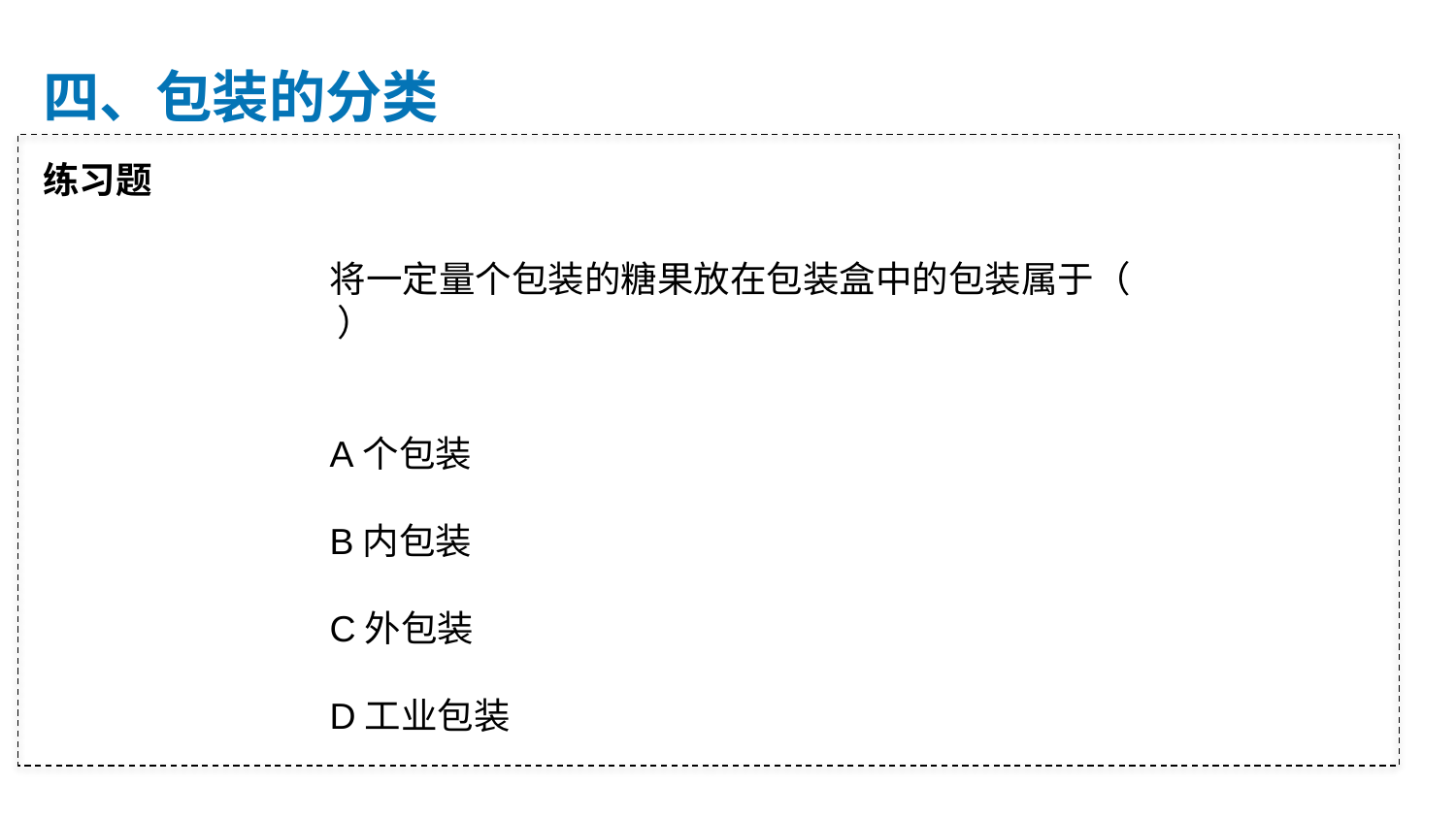

四、包装的分类
练习题

将一定量个包装的糖果放在包装盒中的包装属于（  ）

A个包装
B内包装
C外包装
D工业包装